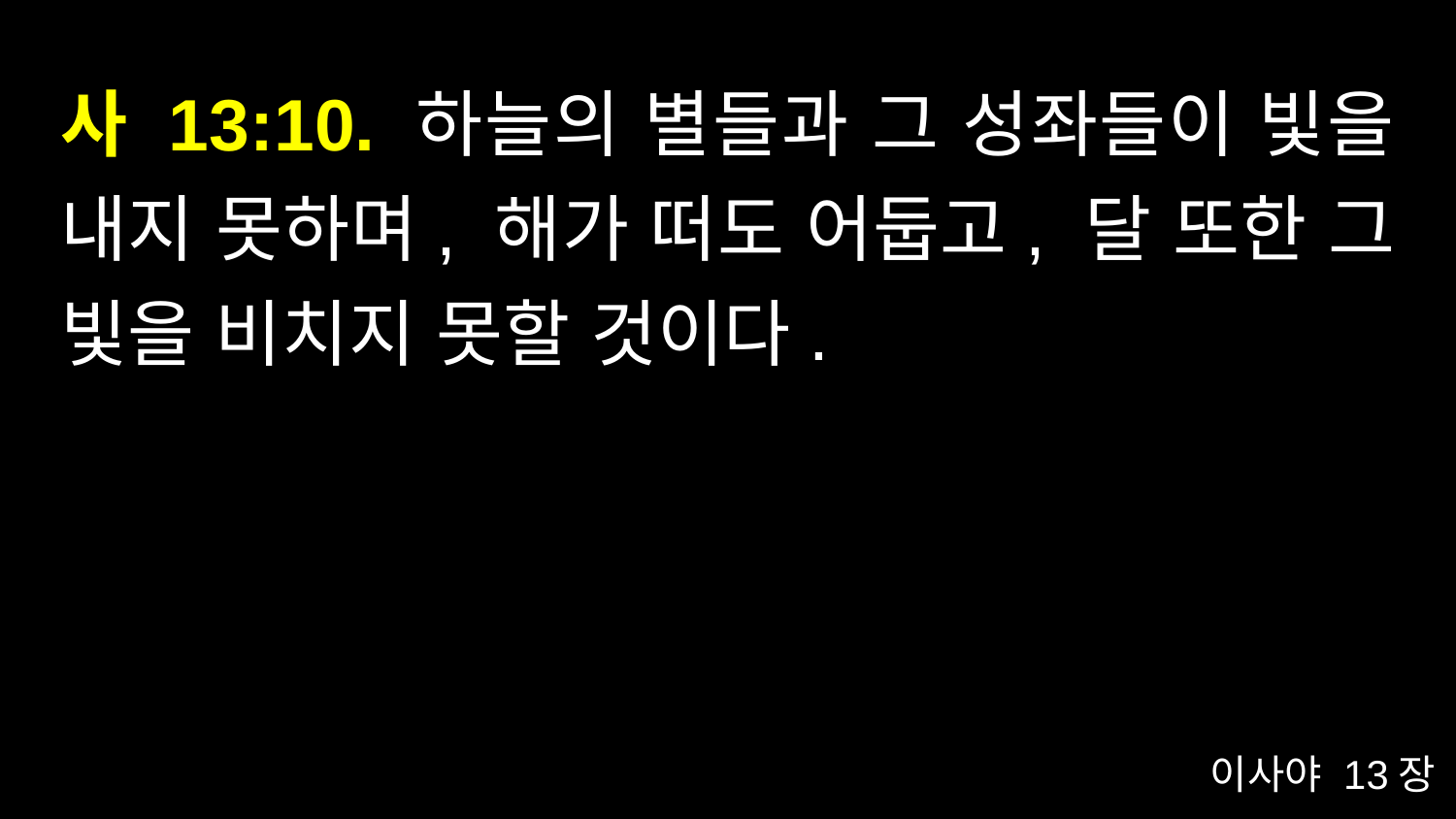

# 사 13:10. 하늘의 별들과 그 성좌들이 빛을 내지 못하며, 해가 떠도 어둡고, 달 또한 그 빛을 비치지 못할 것이다.
이사야 13장